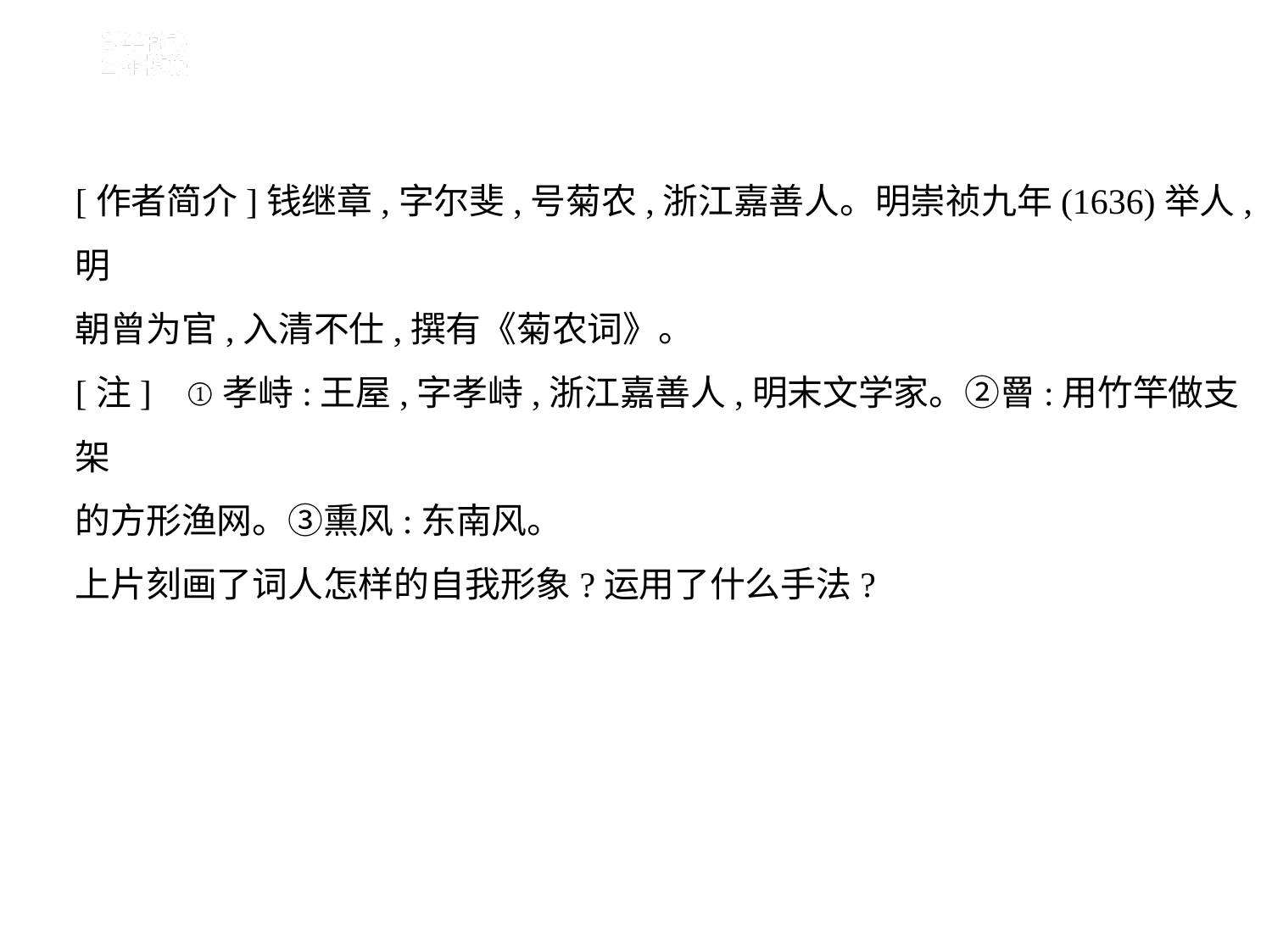

[作者简介]钱继章,字尔斐,号菊农,浙江嘉善人。明崇祯九年(1636)举人,明
朝曾为官,入清不仕,撰有《菊农词》。
[注]    ①孝峙:王屋,字孝峙,浙江嘉善人,明末文学家。②罾:用竹竿做支架
的方形渔网。③熏风:东南风。
上片刻画了词人怎样的自我形象?运用了什么手法?